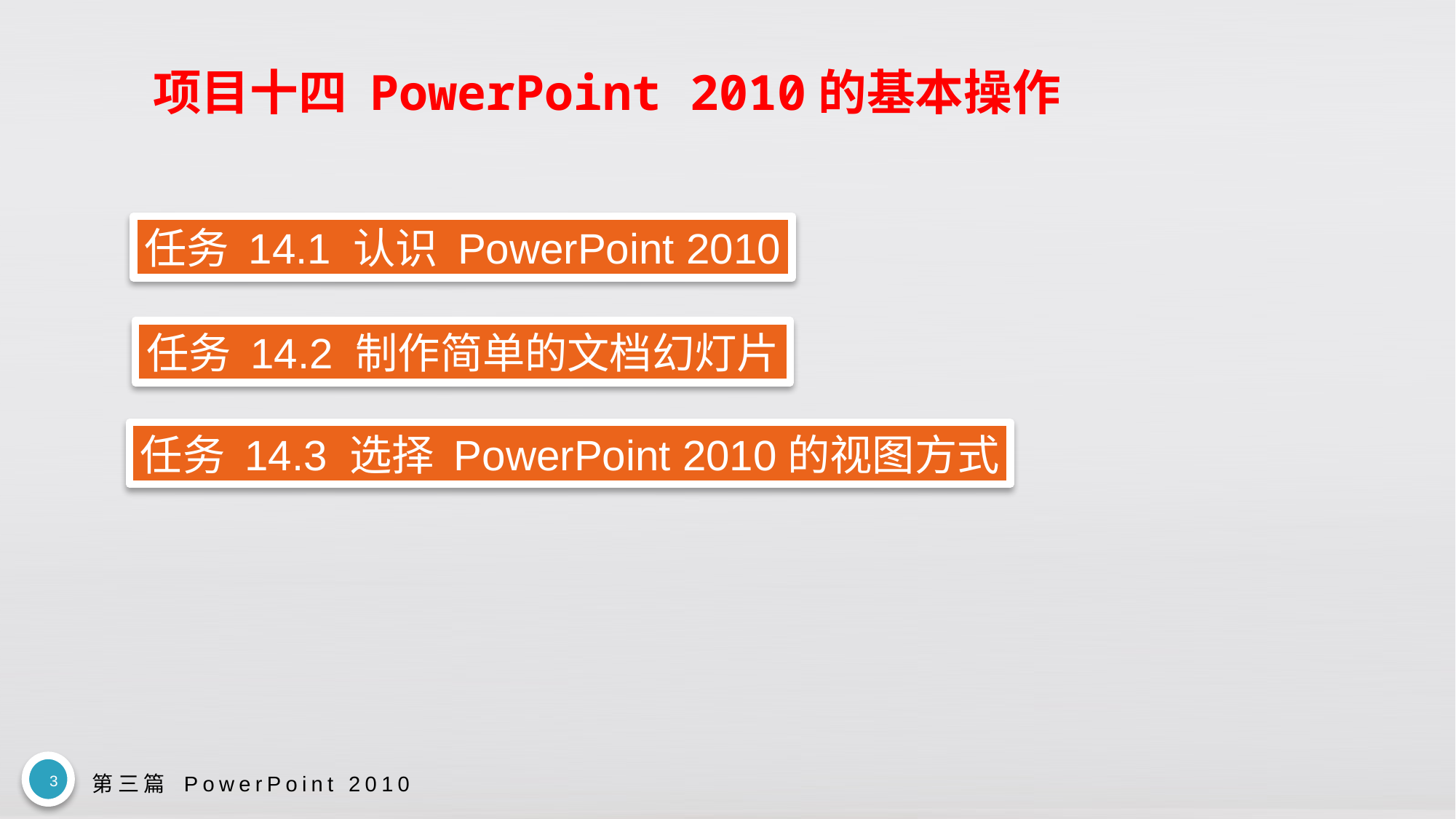

# 项目十四 PowerPoint 2010的基本操作
任务 14.1 认识 PowerPoint 2010
任务 14.2 制作简单的文档幻灯片
任务 14.3 选择 PowerPoint 2010的视图方式
3